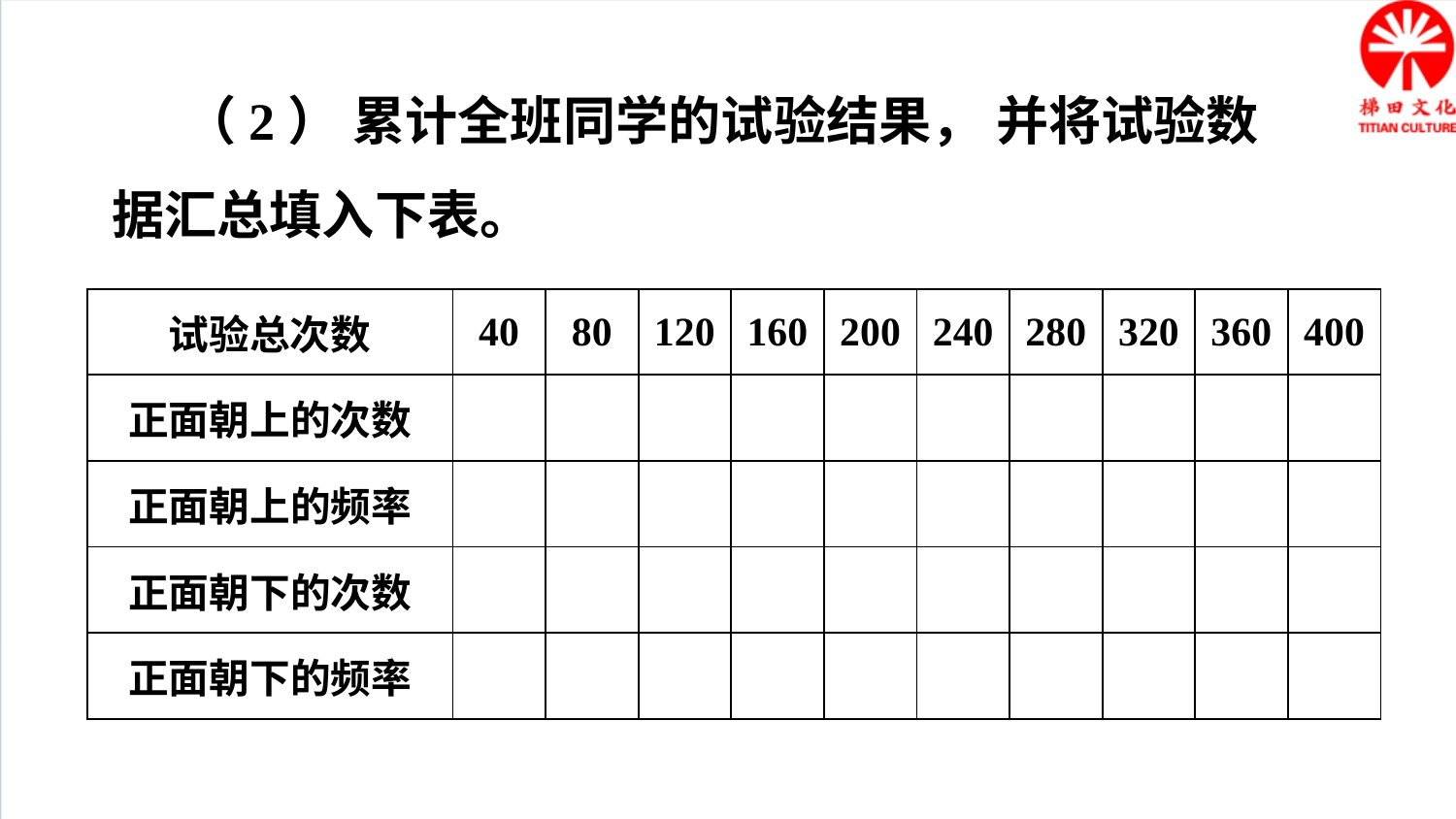

（2） 累计全班同学的试验结果， 并将试验数据汇总填入下表。
| 试验总次数 | 40 | 80 | 120 | 160 | 200 | 240 | 280 | 320 | 360 | 400 |
| --- | --- | --- | --- | --- | --- | --- | --- | --- | --- | --- |
| 正面朝上的次数 |  |  |  |  |  |  |  |  |  |  |
| 正面朝上的频率 |  |  |  |  |  |  |  |  |  |  |
| 正面朝下的次数 |  |  |  |  |  |  |  |  |  |  |
| 正面朝下的频率 |  |  |  |  |  |  |  |  |  |  |